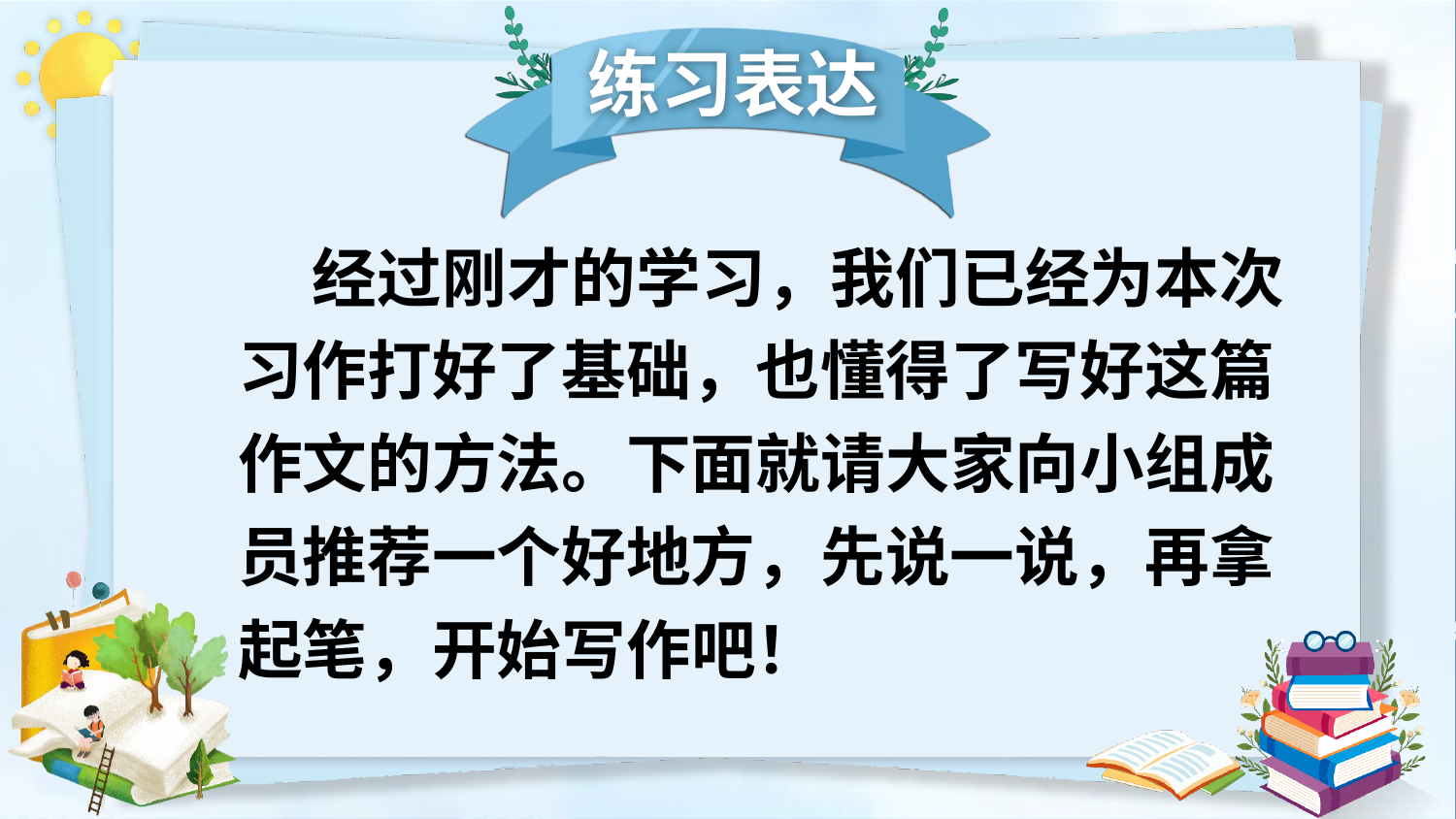

练习表达
    经过刚才的学习，我们已经为本次习作打好了基础，也懂得了写好这篇作文的方法。下面就请大家向小组成员推荐一个好地方，先说一说，再拿起笔，开始写作吧！